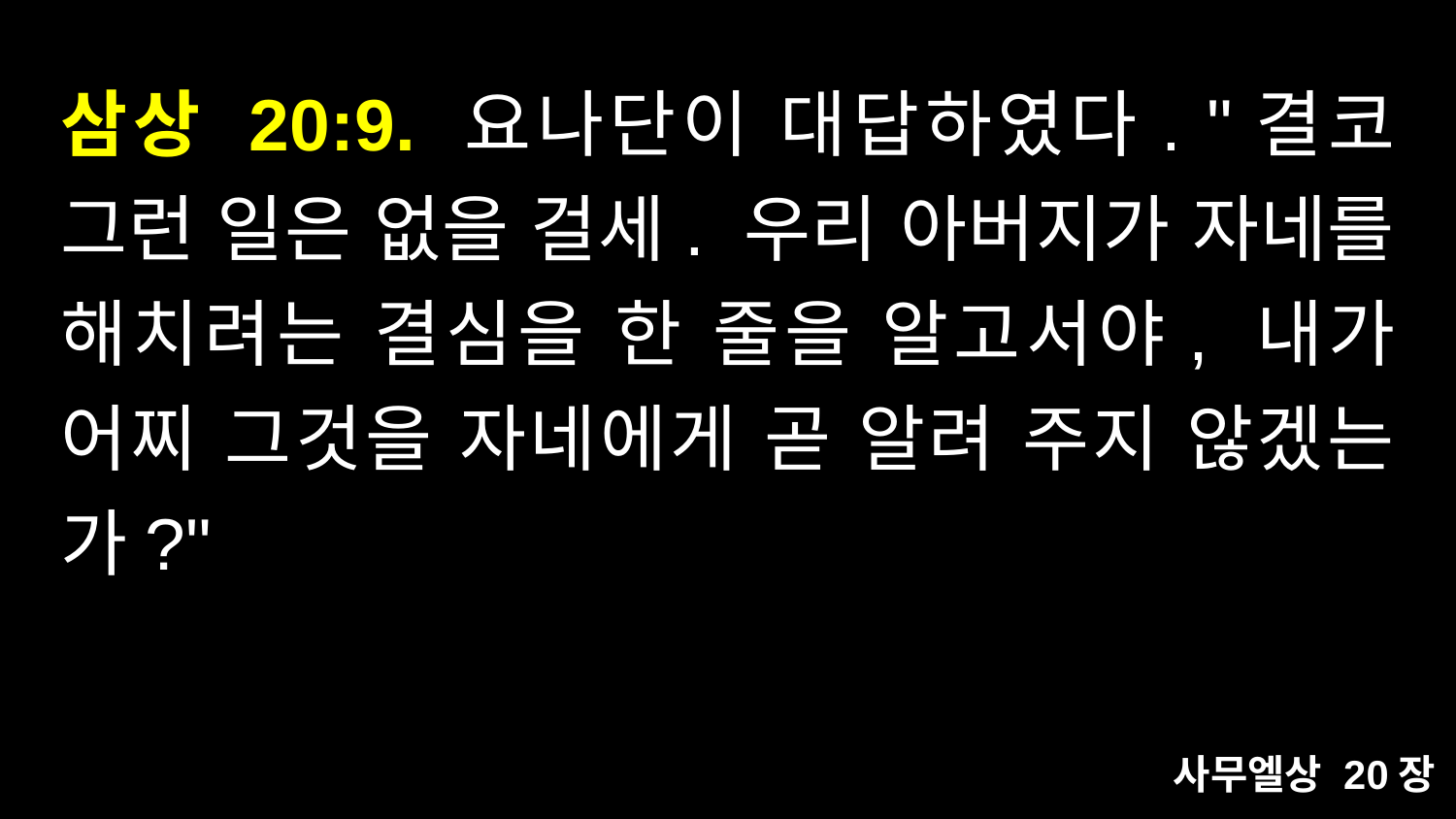

# 삼상 20:9. 요나단이 대답하였다. "결코 그런 일은 없을 걸세. 우리 아버지가 자네를 해치려는 결심을 한 줄을 알고서야, 내가 어찌 그것을 자네에게 곧 알려 주지 않겠는가?"
사무엘상 20장